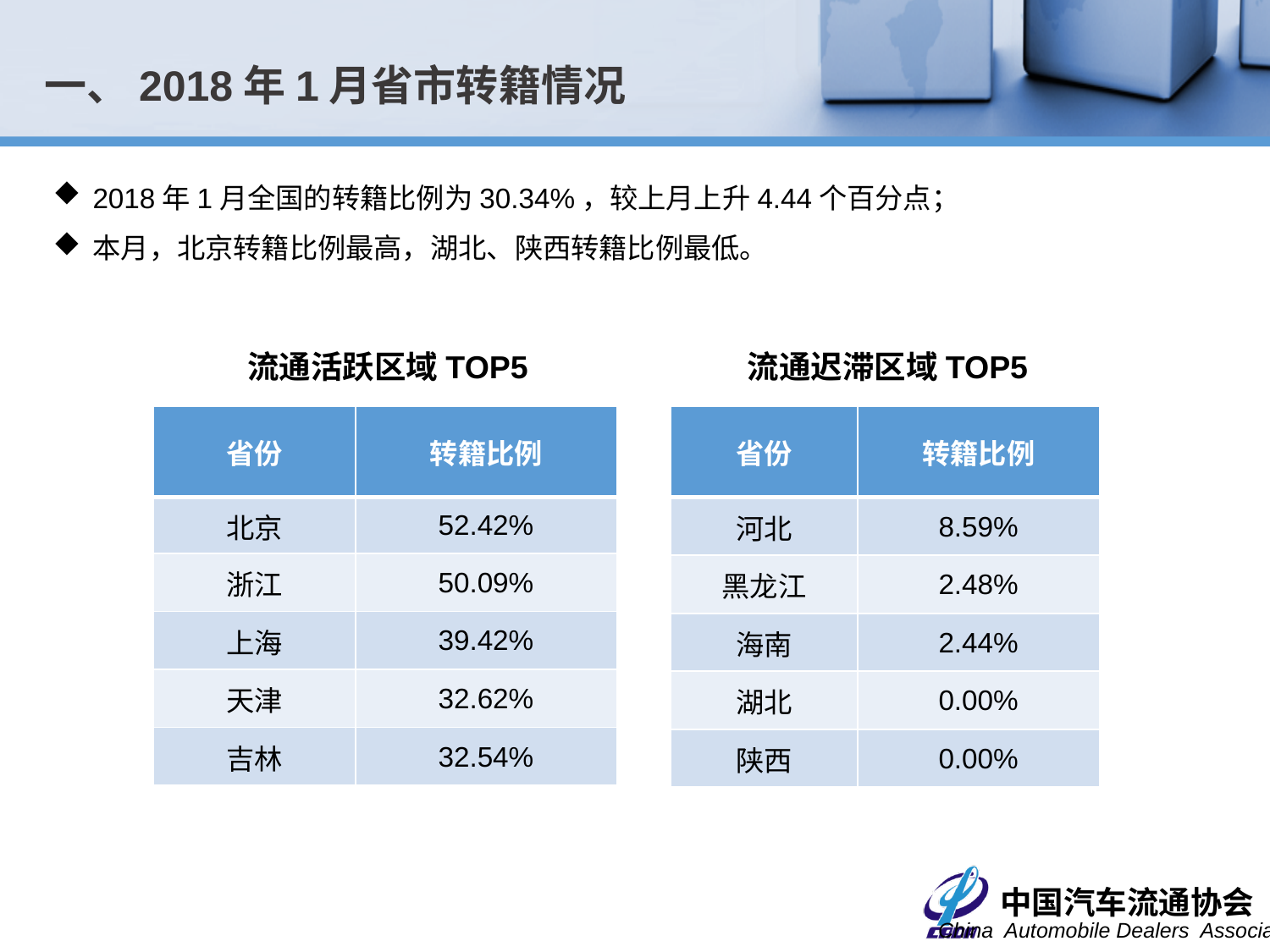

一、2018年1月省市转籍情况
2018年1月全国的转籍比例为30.34%，较上月上升4.44个百分点；
本月，北京转籍比例最高，湖北、陕西转籍比例最低。
流通活跃区域TOP5
流通迟滞区域TOP5
| 省份 | 转籍比例 |
| --- | --- |
| 北京 | 52.42% |
| 浙江 | 50.09% |
| 上海 | 39.42% |
| 天津 | 32.62% |
| 吉林 | 32.54% |
| 省份 | 转籍比例 |
| --- | --- |
| 河北 | 8.59% |
| 黑龙江 | 2.48% |
| 海南 | 2.44% |
| 湖北 | 0.00% |
| 陕西 | 0.00% |